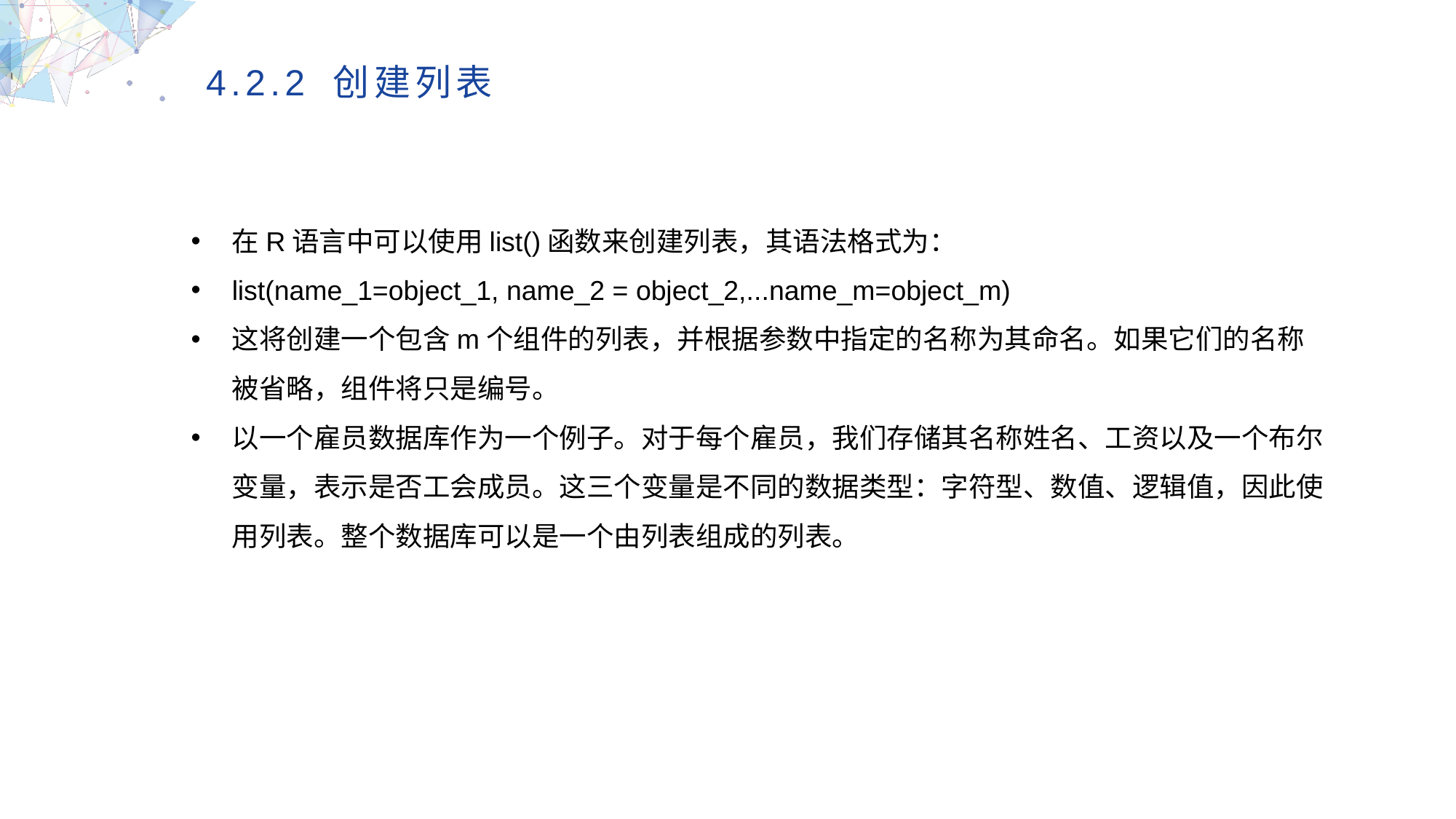

4.2.2 创建列表
在R语言中可以使用list()函数来创建列表，其语法格式为：
list(name_1=object_1, name_2 = object_2,...name_m=object_m)
这将创建一个包含m个组件的列表，并根据参数中指定的名称为其命名。如果它们的名称被省略，组件将只是编号。
以一个雇员数据库作为一个例子。对于每个雇员，我们存储其名称姓名、工资以及一个布尔变量，表示是否工会成员。这三个变量是不同的数据类型：字符型、数值、逻辑值，因此使用列表。整个数据库可以是一个由列表组成的列表。

MULTIPURPOSE PRESENTATION TEMPLATE | UNIQUE DESIGN
Welcome Message
Please replace text, click add relevant headline, modify the text content, also can copy your content to this directly. Please replace text, click add relevant headline, modify the text content, also can copy your content to this directly.